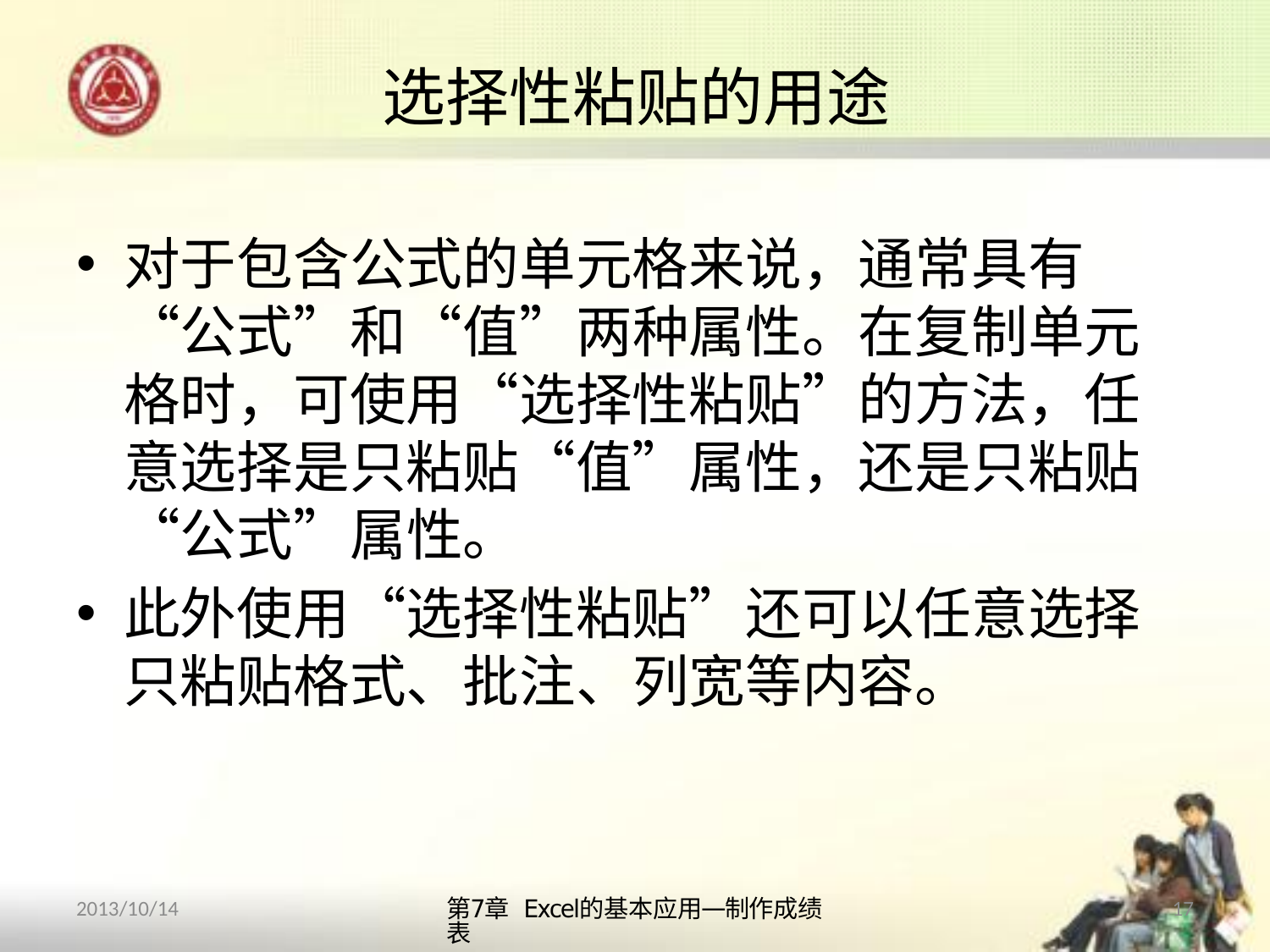

# 选择性粘贴的用途
对于包含公式的单元格来说，通常具有“公式”和“值”两种属性。在复制单元格时，可使用“选择性粘贴”的方法，任意选择是只粘贴“值”属性，还是只粘贴“公式”属性。
此外使用“选择性粘贴”还可以任意选择只粘贴格式、批注、列宽等内容。
第7章  Excel的基本应用—制作成绩表
17
2013/10/14